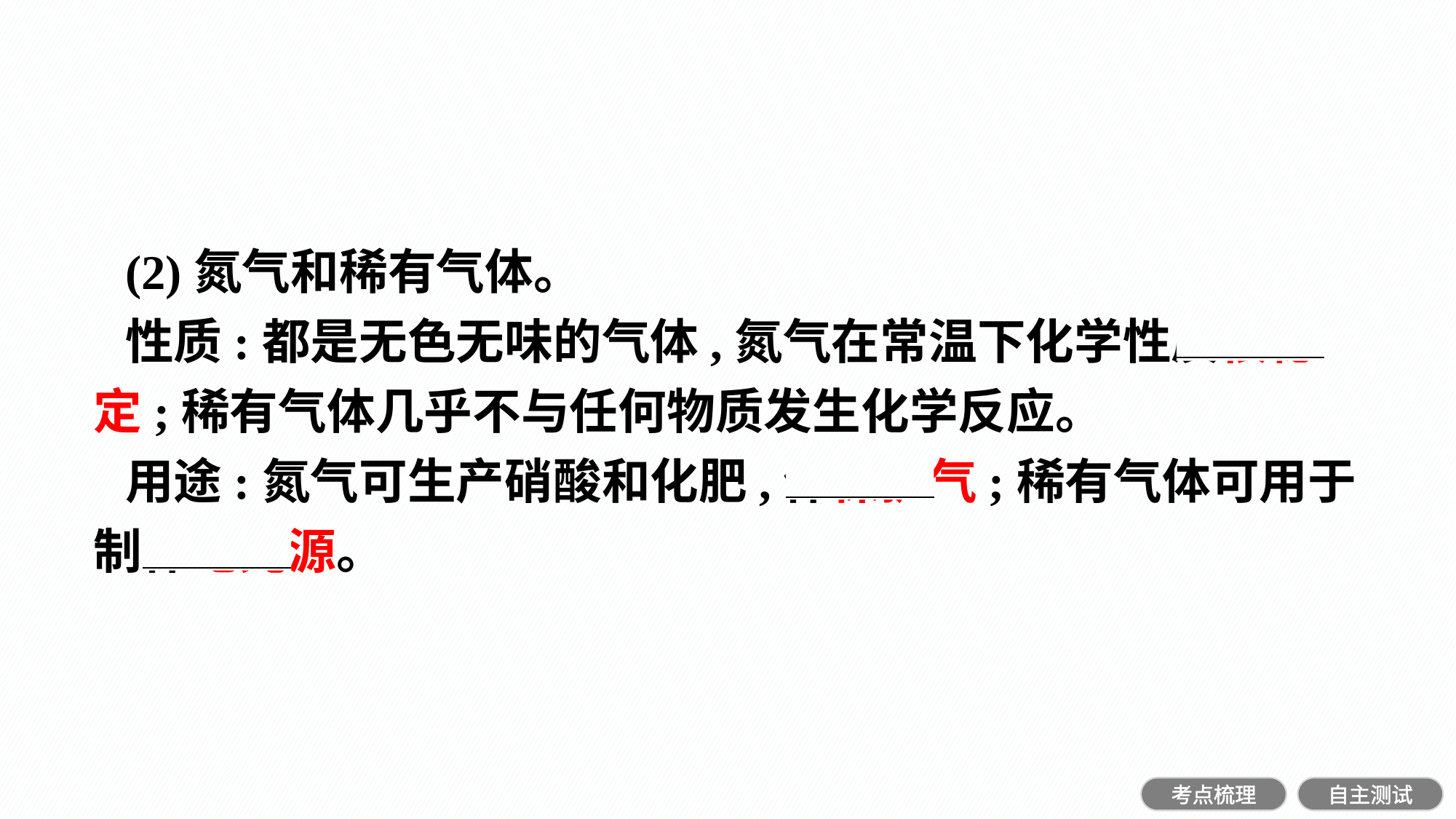

(2)氮气和稀有气体。
性质:都是无色无味的气体,氮气在常温下化学性质很稳定;稀有气体几乎不与任何物质发生化学反应。
用途:氮气可生产硝酸和化肥,作保护气;稀有气体可用于制作电光源。